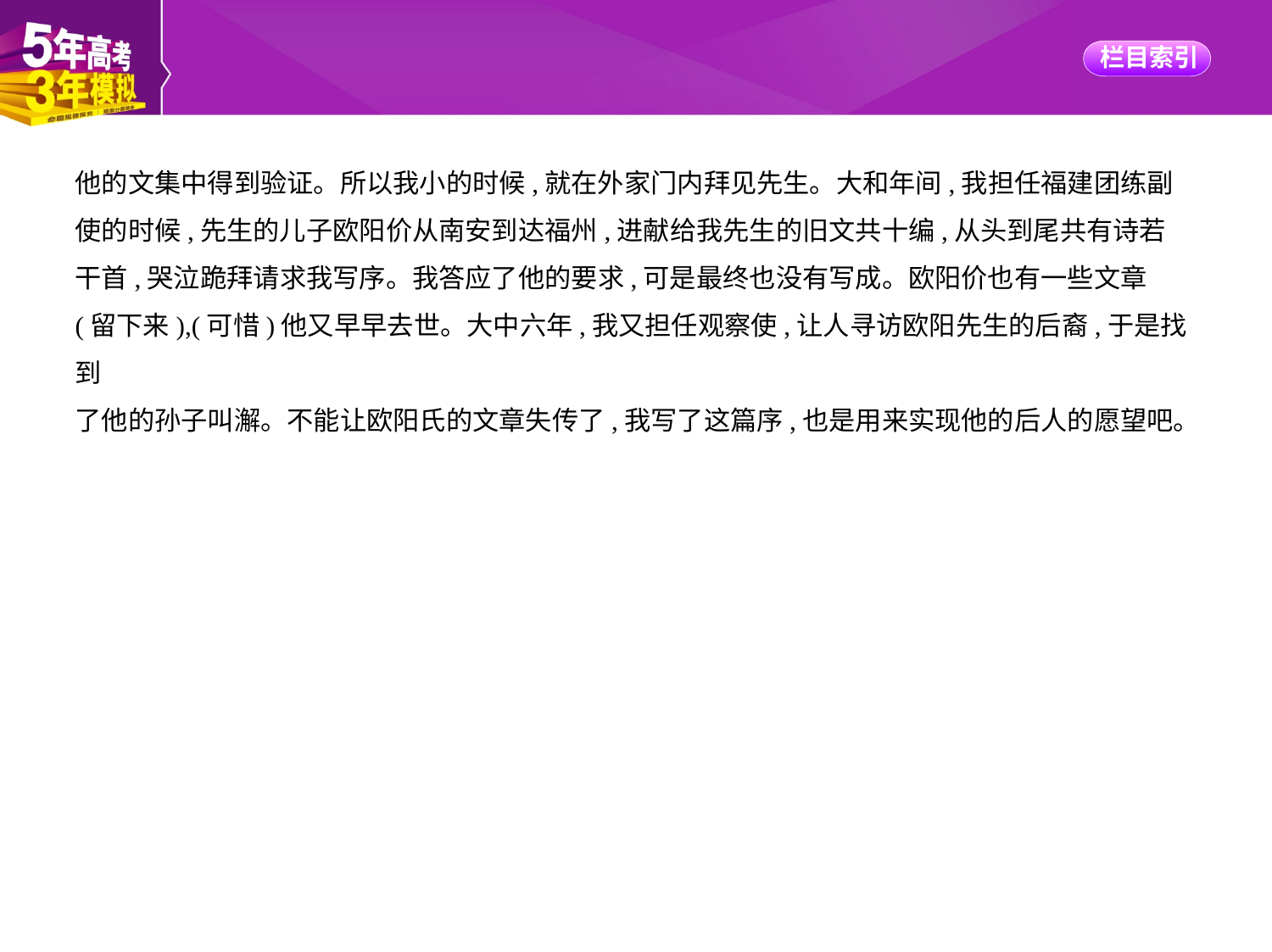

他的文集中得到验证。所以我小的时候,就在外家门内拜见先生。大和年间,我担任福建团练副
使的时候,先生的儿子欧阳价从南安到达福州,进献给我先生的旧文共十编,从头到尾共有诗若
干首,哭泣跪拜请求我写序。我答应了他的要求,可是最终也没有写成。欧阳价也有一些文章
(留下来),(可惜)他又早早去世。大中六年,我又担任观察使,让人寻访欧阳先生的后裔,于是找到
了他的孙子叫澥。不能让欧阳氏的文章失传了,我写了这篇序,也是用来实现他的后人的愿望吧。